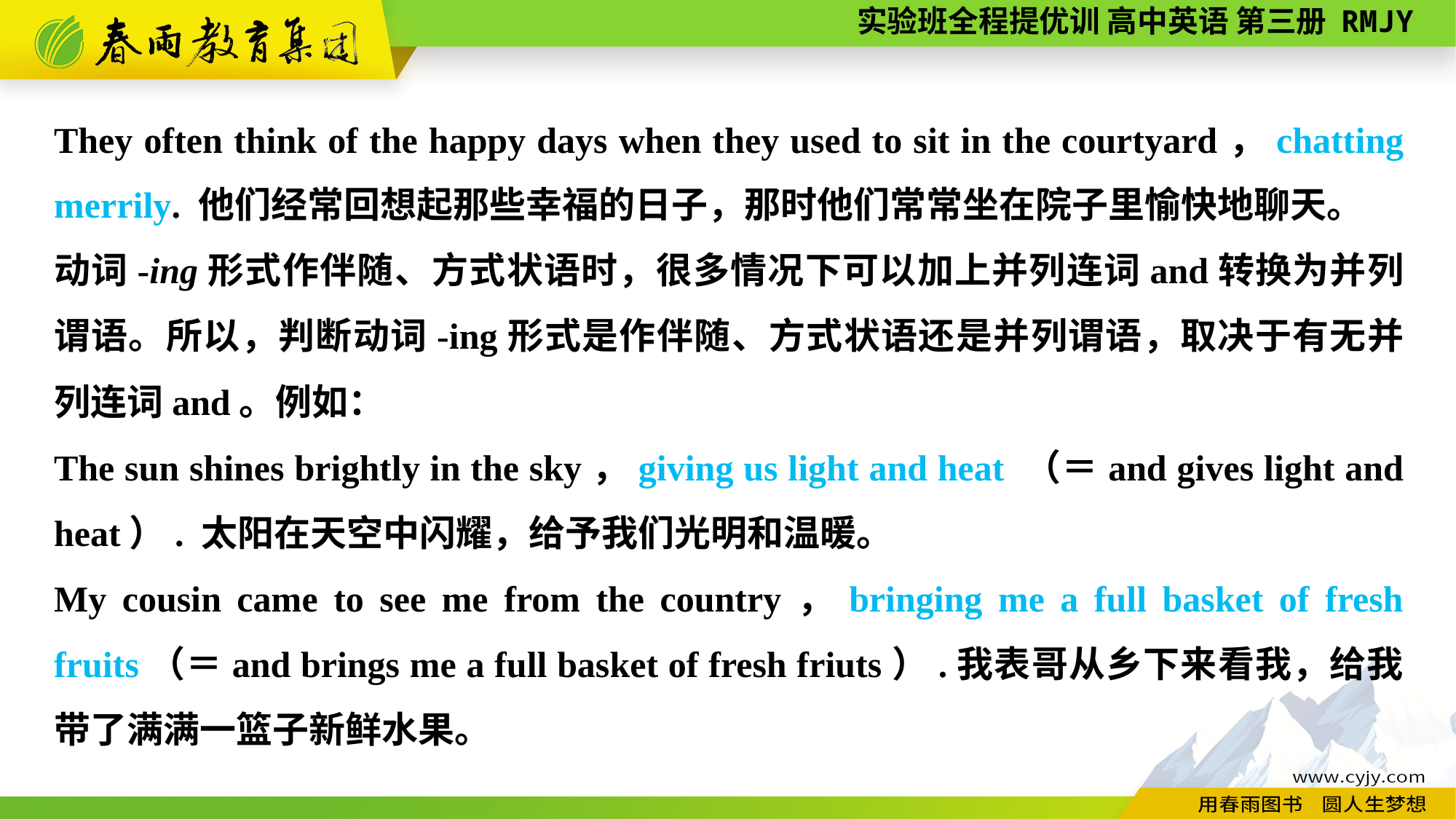

They often think of the happy days when they used to sit in the courtyard，chatting merrily. 他们经常回想起那些幸福的日子，那时他们常常坐在院子里愉快地聊天。
动词-ing形式作伴随、方式状语时，很多情况下可以加上并列连词and转换为并列谓语。所以，判断动词-ing形式是作伴随、方式状语还是并列谓语，取决于有无并列连词and。例如：
The sun shines brightly in the sky，giving us light and heat （＝and gives light and heat）. 太阳在天空中闪耀，给予我们光明和温暖。
My cousin came to see me from the country，bringing me a full basket of fresh fruits（＝and brings me a full basket of fresh friuts）.我表哥从乡下来看我，给我带了满满一篮子新鲜水果。